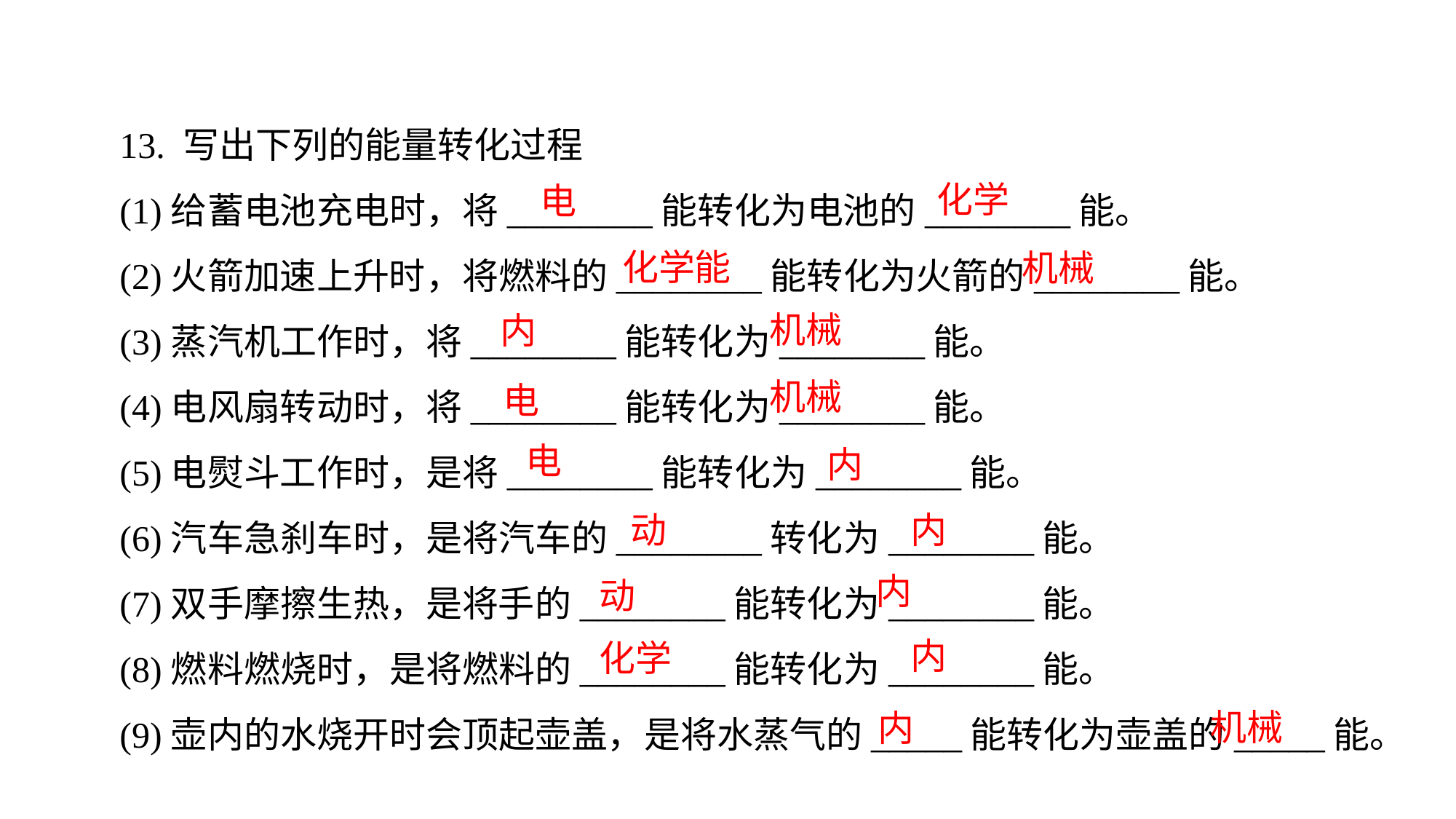

13. 写出下列的能量转化过程
(1)给蓄电池充电时，将________能转化为电池的________能。
(2)火箭加速上升时，将燃料的________能转化为火箭的________能。
(3)蒸汽机工作时，将________能转化为________能。
(4)电风扇转动时，将________能转化为________能。
(5)电熨斗工作时，是将________能转化为________能。
(6)汽车急刹车时，是将汽车的________转化为________能。
(7)双手摩擦生热，是将手的________能转化为________能。
(8)燃料燃烧时，是将燃料的________能转化为________能。
(9)壶内的水烧开时会顶起壶盖，是将水蒸气的_____能转化为壶盖的_____能。
化学
电
化学能
机械
机械
内
机械
电
电
内
内
动
内
动
内
化学
机械
内